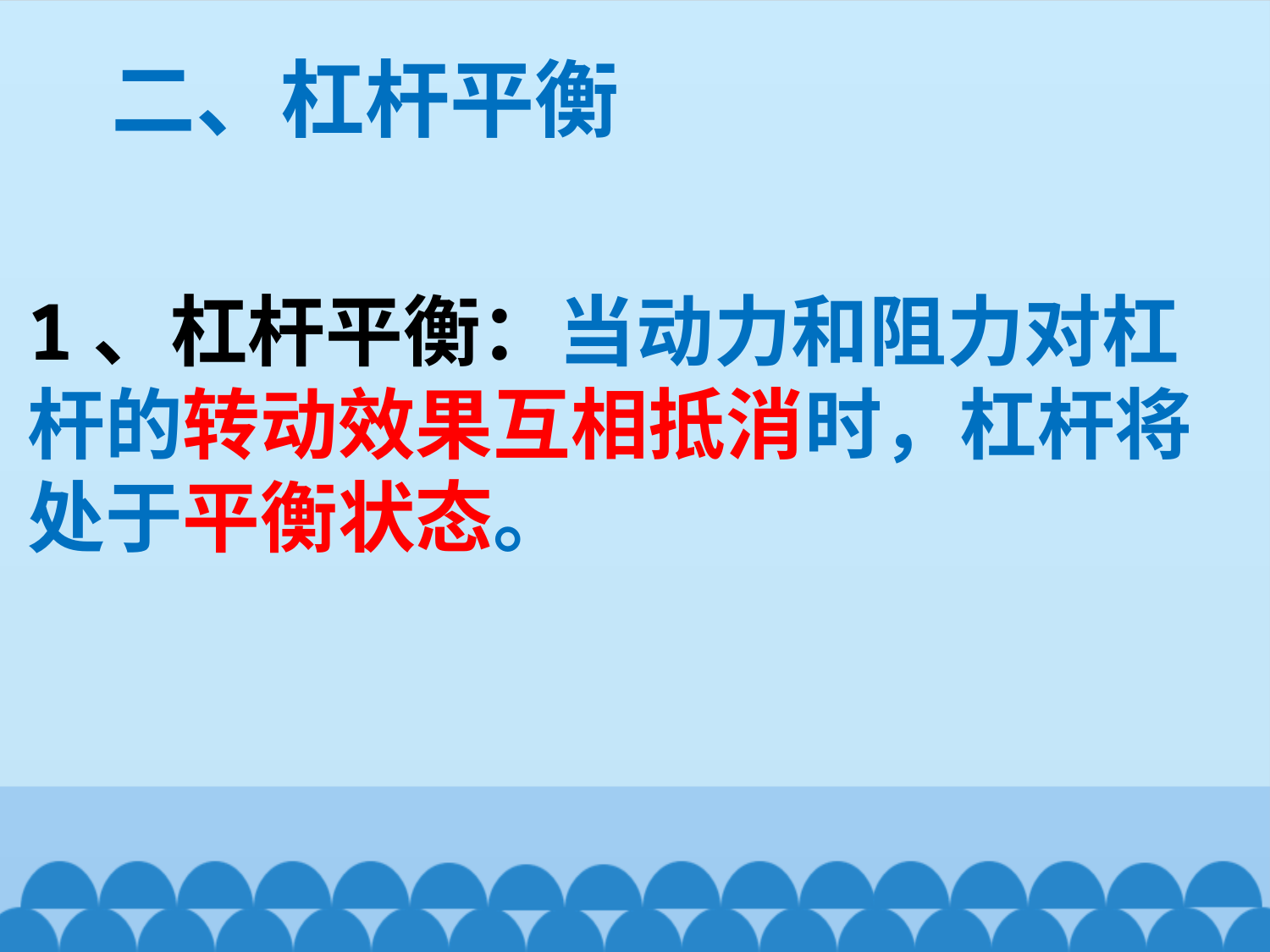

二、杠杆平衡
1、杠杆平衡：当动力和阻力对杠杆的转动效果互相抵消时，杠杆将处于平衡状态。